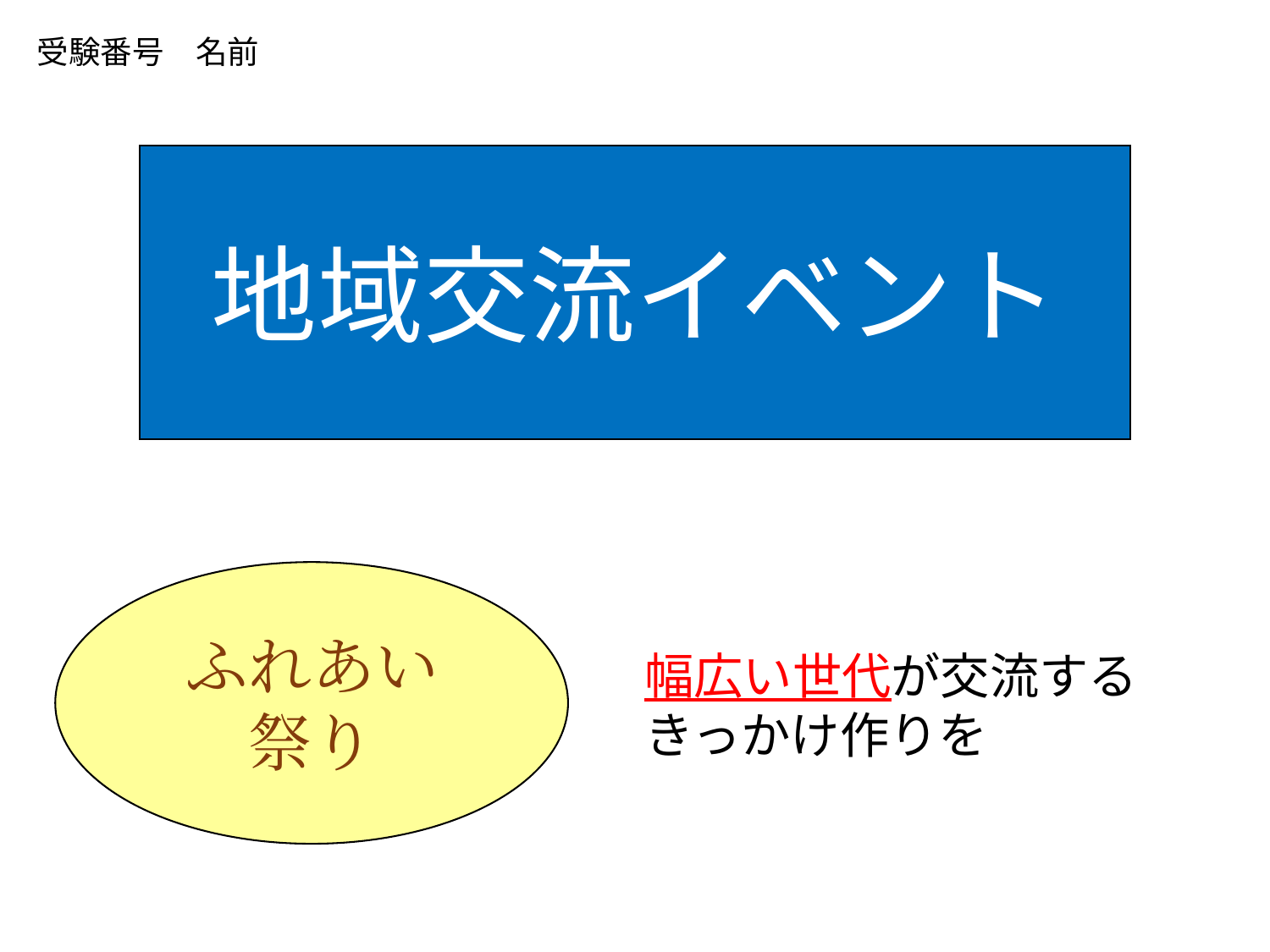

受験番号　名前
地域交流イベント
ふれあい
祭り
幅広い世代が交流する
きっかけ作りを